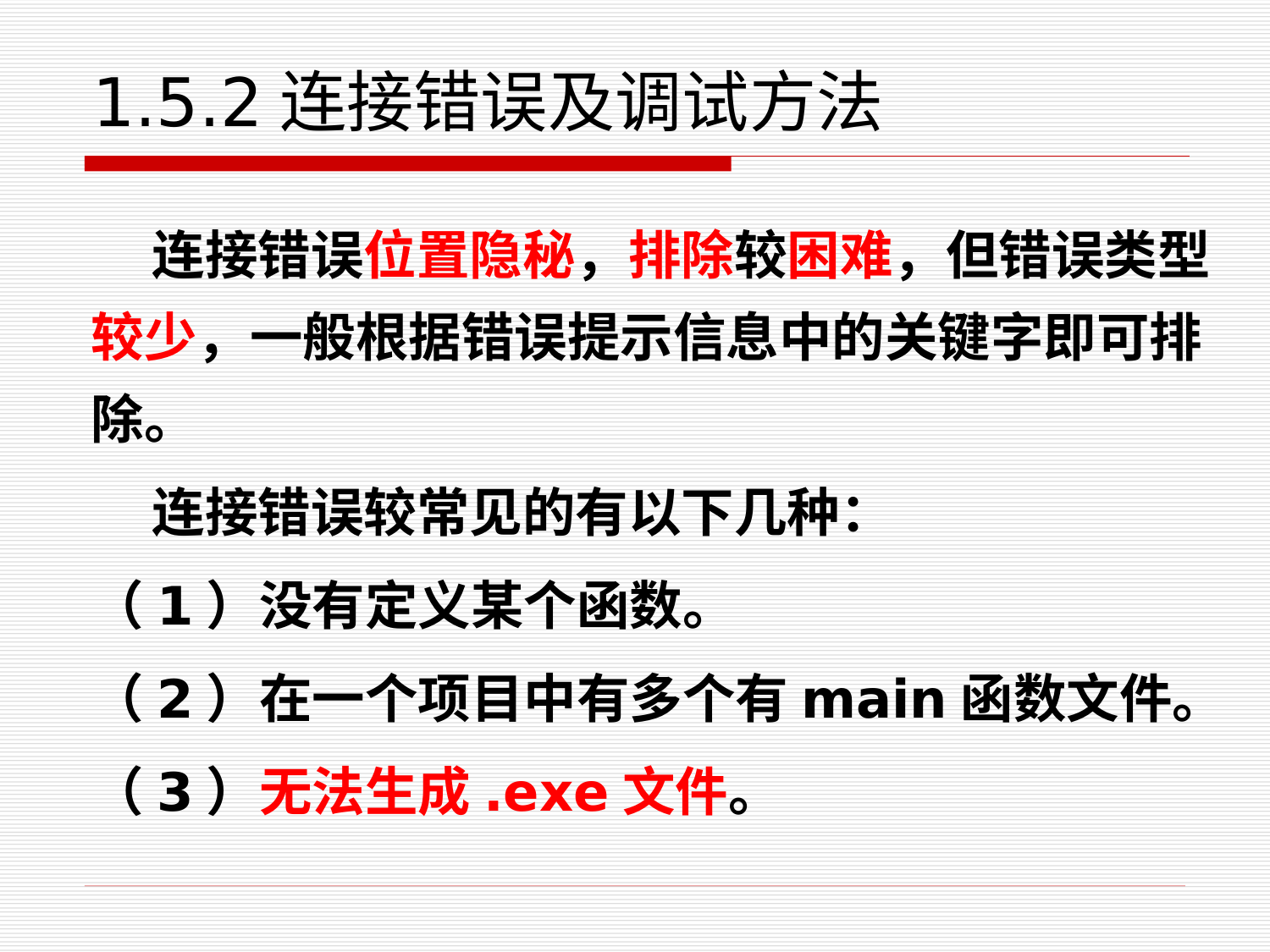

# 1.5.2连接错误及调试方法
    连接错误位置隐秘，排除较困难，但错误类型较少，一般根据错误提示信息中的关键字即可排除。
    连接错误较常见的有以下几种：
（1）没有定义某个函数。
（2）在一个项目中有多个有main函数文件。
（3）无法生成.exe文件。